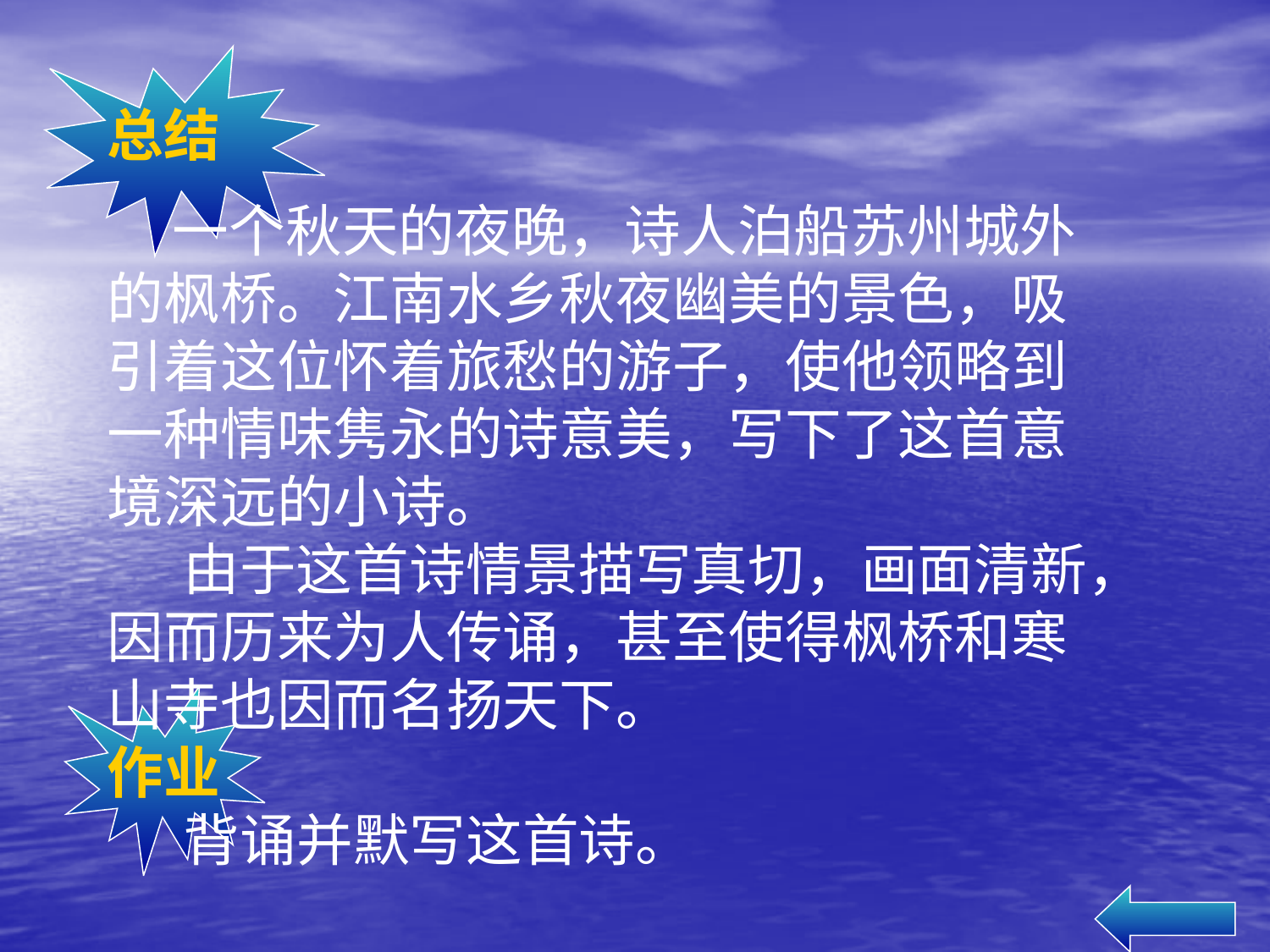

总结
    一个秋天的夜晚，诗人泊船苏州城外的枫桥。江南水乡秋夜幽美的景色，吸引着这位怀着旅愁的游子，使他领略到一种情味隽永的诗意美，写下了这首意境深远的小诗。
      由于这首诗情景描写真切，画面清新，因而历来为人传诵，甚至使得枫桥和寒山寺也因而名扬天下。
作业
      背诵并默写这首诗。